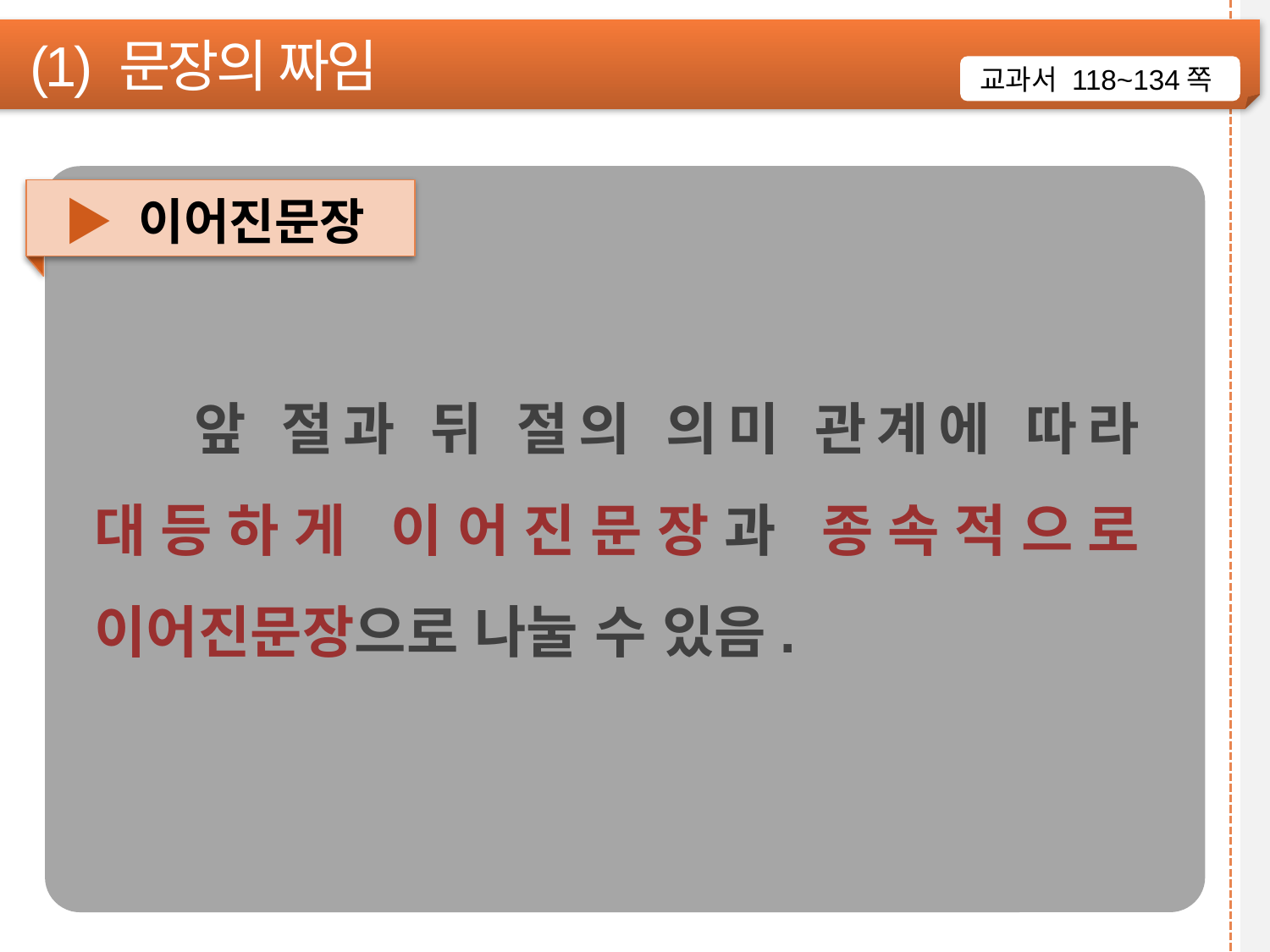

(1) 문장의 짜임
교과서 118~134쪽

▶ 이어진문장

   앞 절과 뒤 절의 의미 관계에 따라 대등하게 이어진문장과 종속적으로 이어진문장으로 나눌 수 있음.